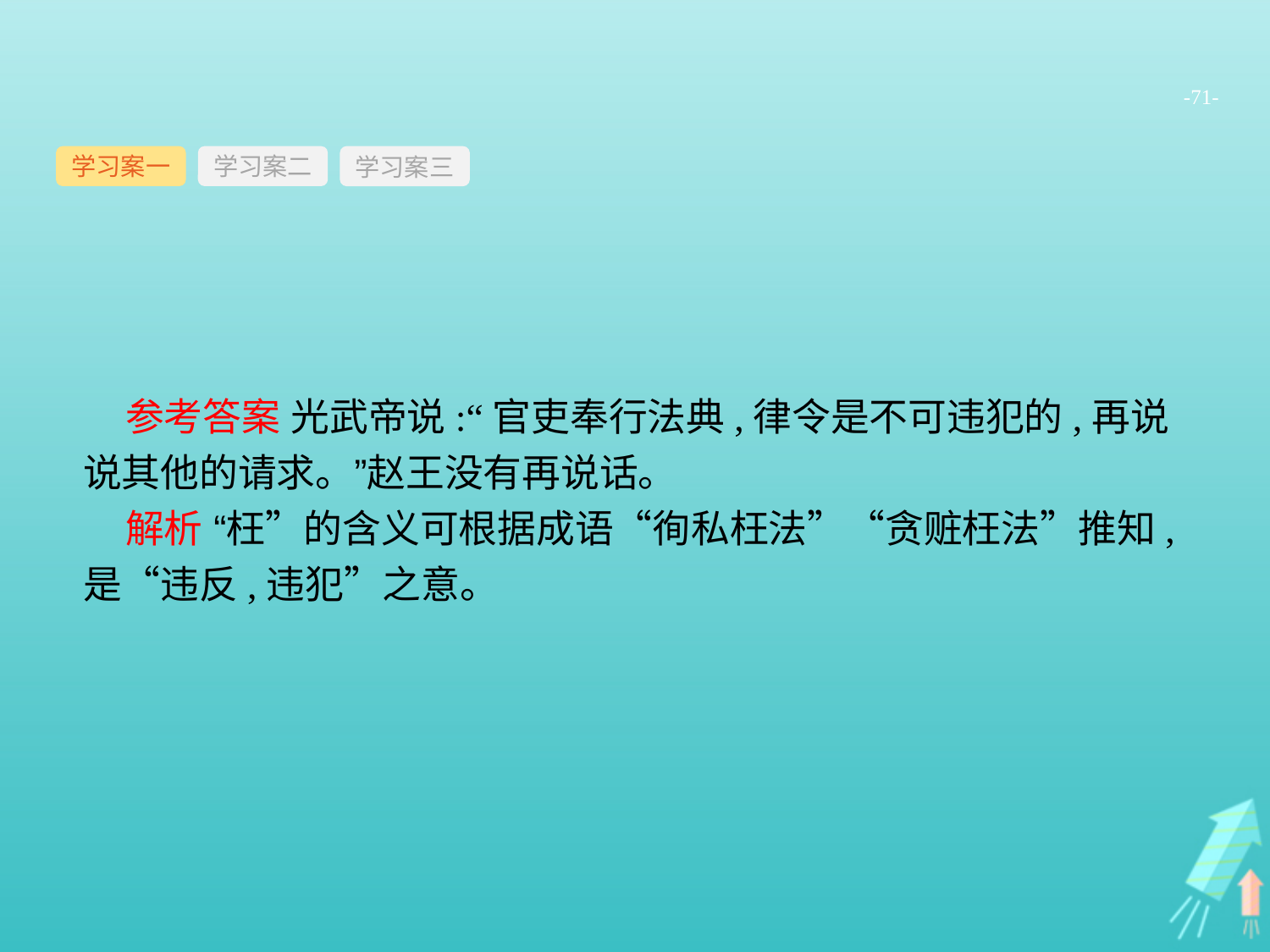

-71-
学习案一
学习案三
学习案二
参考答案 光武帝说:“官吏奉行法典,律令是不可违犯的,再说说其他的请求。”赵王没有再说话。
解析 “枉”的含义可根据成语“徇私枉法”“贪赃枉法”推知,是“违反,违犯”之意。